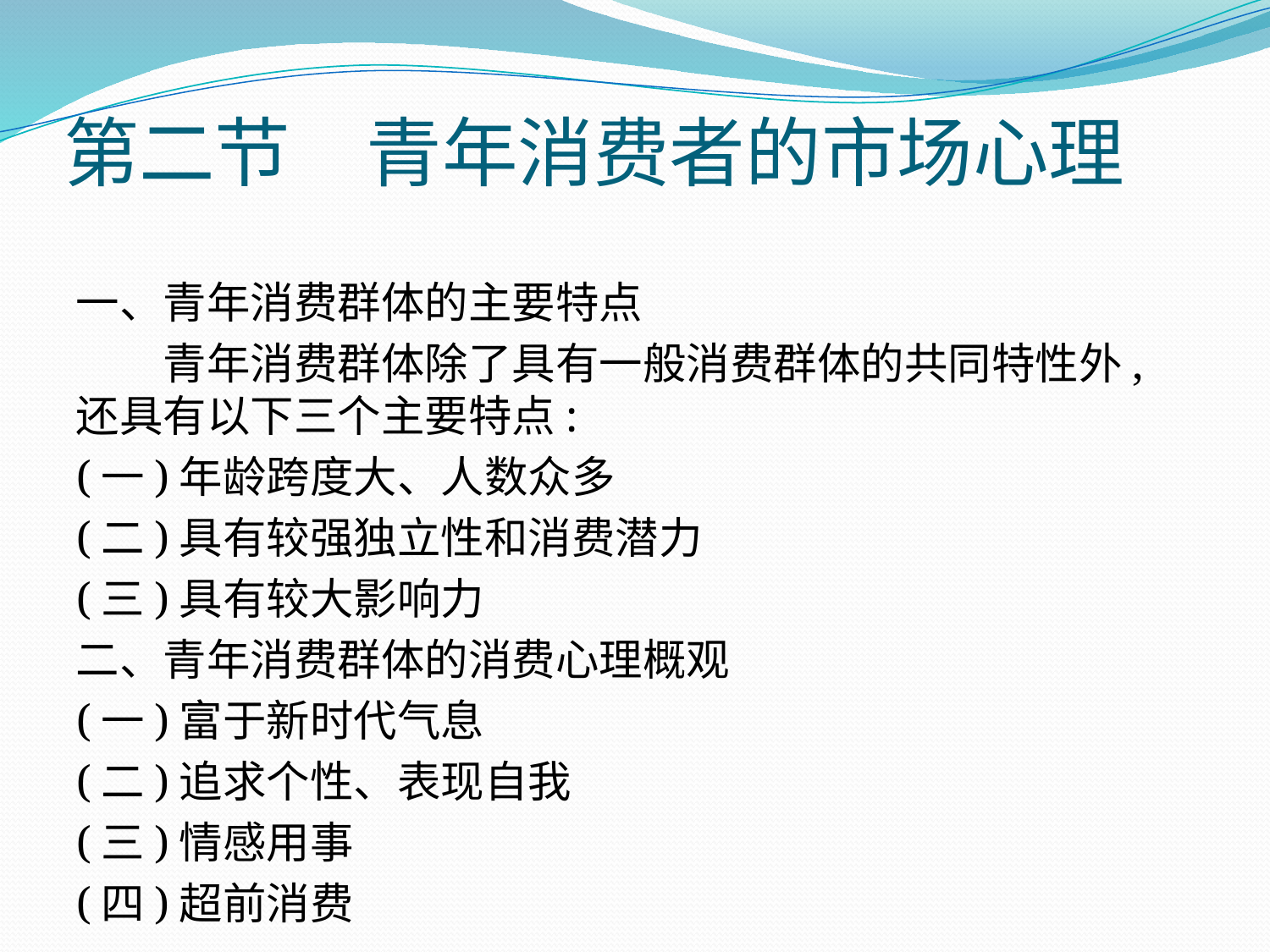

# 第二节　青年消费者的市场心理
一、青年消费群体的主要特点
　　青年消费群体除了具有一般消费群体的共同特性外,还具有以下三个主要特点:
(一)年龄跨度大、人数众多
(二)具有较强独立性和消费潜力
(三)具有较大影响力
二、青年消费群体的消费心理概观
(一)富于新时代气息
(二)追求个性、表现自我
(三)情感用事
(四)超前消费